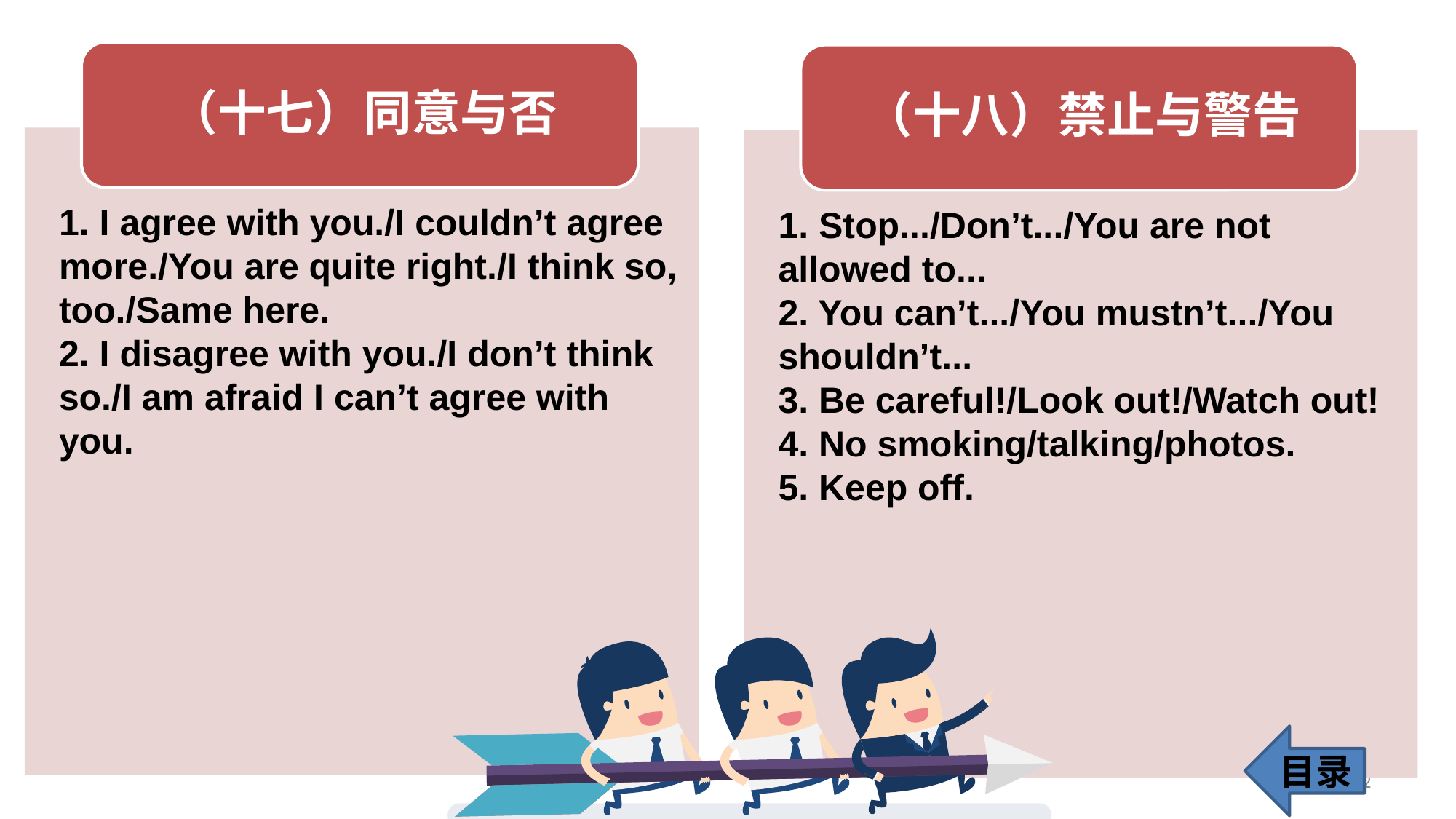

（十七）同意与否

（十八）禁止与警告

1. I agree with you./I couldn’t agree more./You are quite right./I think so, too./Same here.
2. I disagree with you./I don’t think so./I am afraid I can’t agree with you.
1. Stop.../Don’t.../You are not allowed to...
2. You can’t.../You mustn’t.../You shouldn’t...
3. Be careful!/Look out!/Watch out!
4. No smoking/talking/photos.
5. Keep off.

目录
142